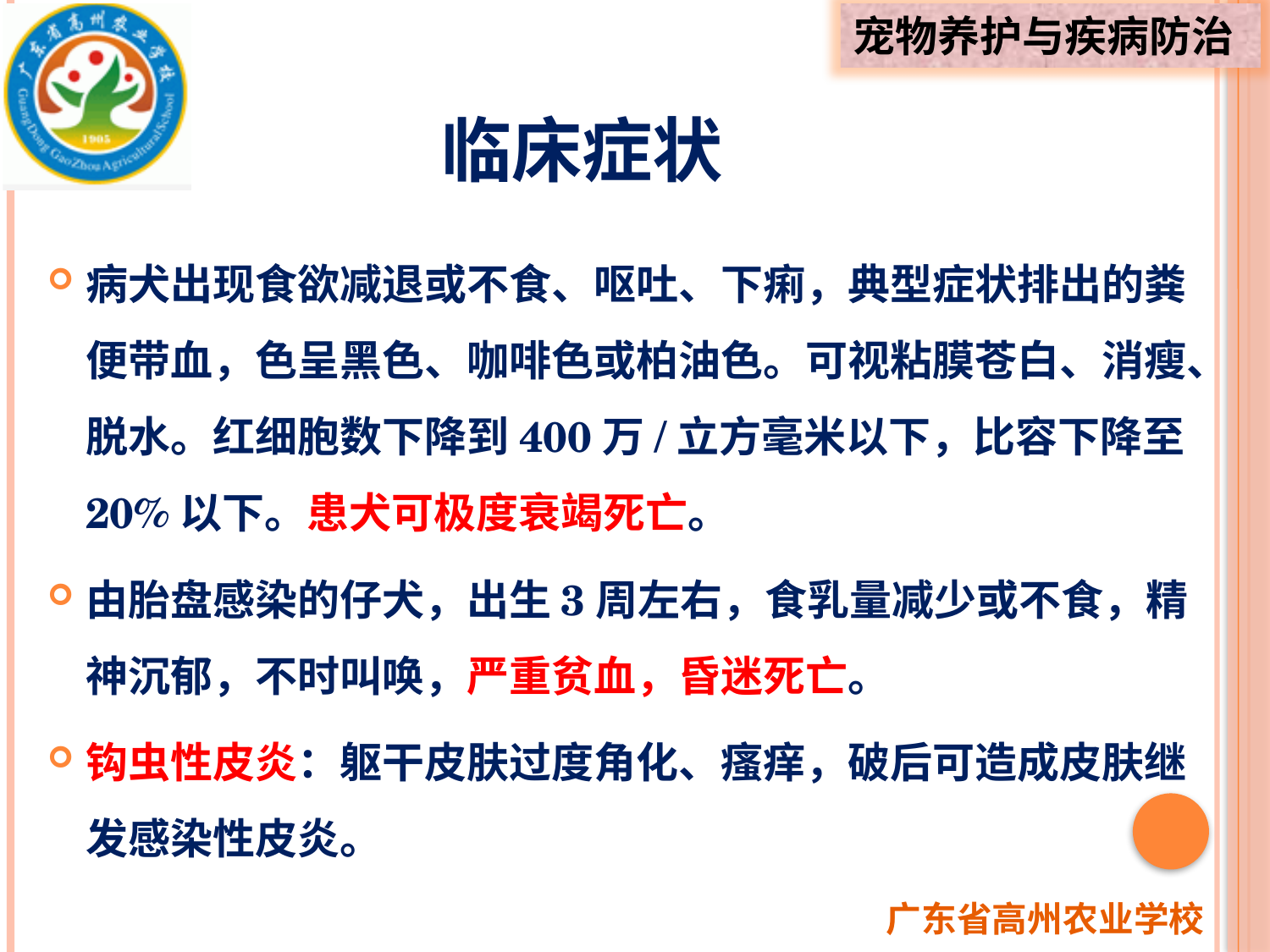

# 临床症状
病犬出现食欲减退或不食、呕吐、下痢，典型症状排出的粪便带血，色呈黑色、咖啡色或柏油色。可视粘膜苍白、消瘦、脱水。红细胞数下降到400万/立方毫米以下，比容下降至20%以下。患犬可极度衰竭死亡。
由胎盘感染的仔犬，出生3周左右，食乳量减少或不食，精神沉郁，不时叫唤，严重贫血，昏迷死亡。
钩虫性皮炎：躯干皮肤过度角化、瘙痒，破后可造成皮肤继发感染性皮炎。